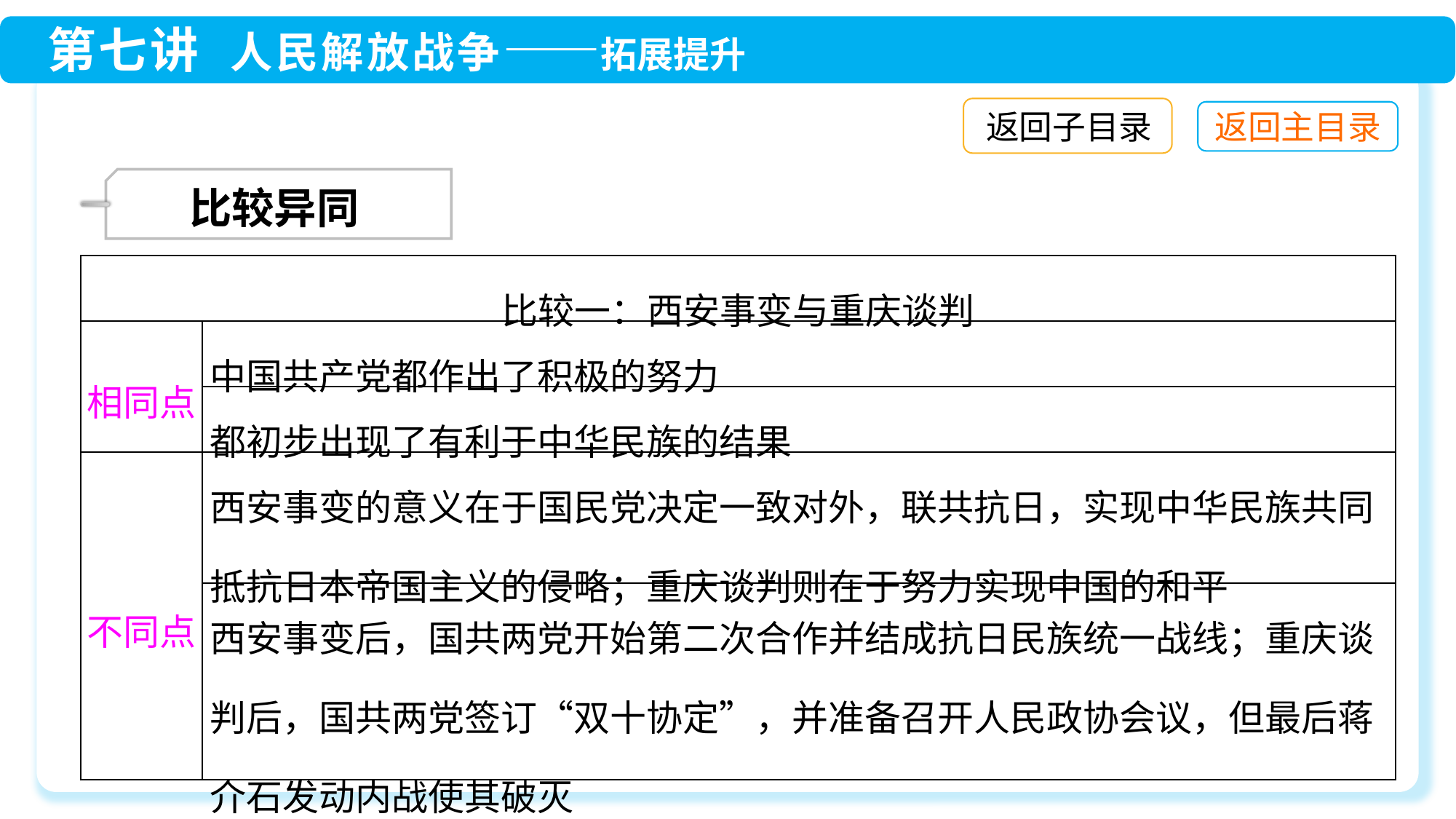

返回子目录
 比较异同

| 比较一：西安事变与重庆谈判 |  |
| --- | --- |
| 相同点 | 中国共产党都作出了积极的努力 |
|  | 都初步出现了有利于中华民族的结果 |
| 不同点 | 西安事变的意义在于国民党决定一致对外，联共抗日，实现中华民族共同抵抗日本帝国主义的侵略；重庆谈判则在于努力实现中国的和平 |
|  | 西安事变后，国共两党开始第二次合作并结成抗日民族统一战线；重庆谈判后，国共两党签订“双十协定”，并准备召开人民政协会议，但最后蒋介石发动内战使其破灭 |